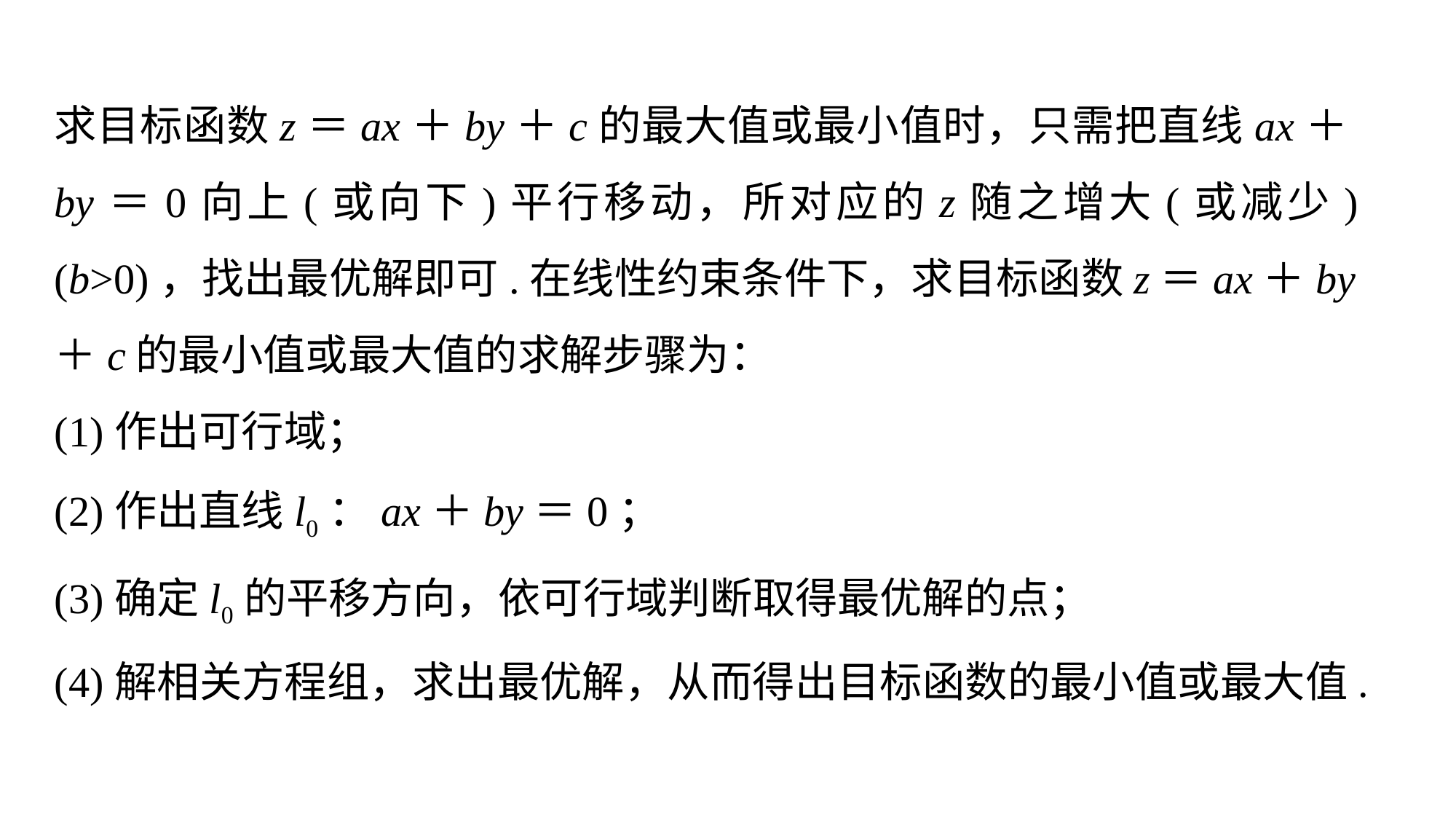

求目标函数z＝ax＋by＋c的最大值或最小值时，只需把直线ax＋by＝0向上(或向下)平行移动，所对应的z随之增大(或减少)(b>0)，找出最优解即可.在线性约束条件下，求目标函数z＝ax＋by＋c的最小值或最大值的求解步骤为：
(1)作出可行域；
(2)作出直线l0：ax＋by＝0；
(3)确定l0的平移方向，依可行域判断取得最优解的点；
(4)解相关方程组，求出最优解，从而得出目标函数的最小值或最大值.